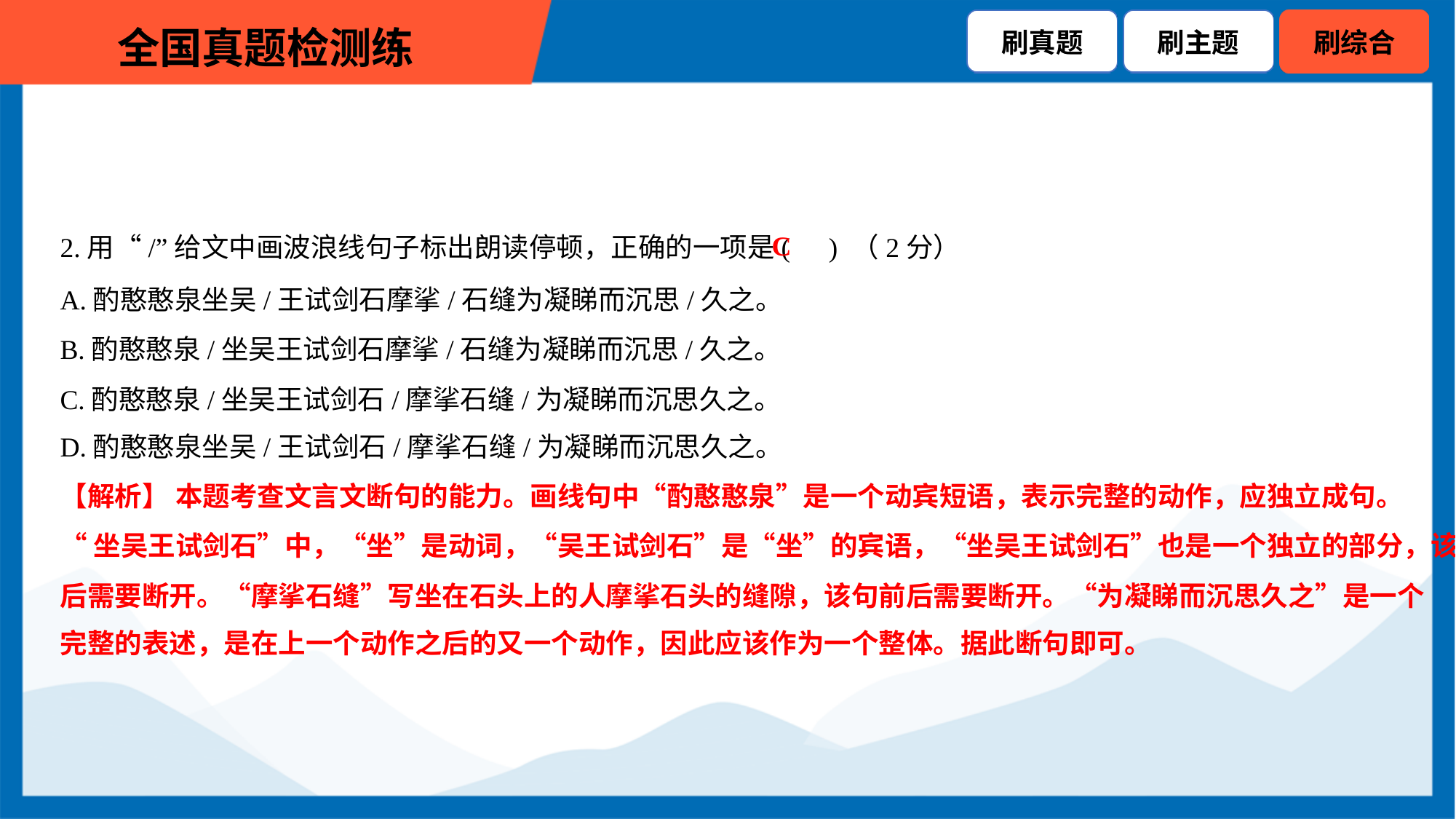

C
2.用“/”给文中画波浪线句子标出朗读停顿，正确的一项是(     ) （2分）
A.酌憨憨泉坐吴/王试剑石摩挲/石缝为凝睇而沉思/久之。
B.酌憨憨泉/坐吴王试剑石摩挲/石缝为凝睇而沉思/久之。
C.酌憨憨泉/坐吴王试剑石/摩挲石缝/为凝睇而沉思久之。
D.酌憨憨泉坐吴/王试剑石/摩挲石缝/为凝睇而沉思久之。
【解析】 本题考查文言文断句的能力。画线句中“酌憨憨泉”是一个动宾短语，表示完整的动作，应独立成句。
“坐吴王试剑石”中，“坐”是动词，“吴王试剑石”是“坐”的宾语，“坐吴王试剑石”也是一个独立的部分，该句前
后需要断开。“摩挲石缝”写坐在石头上的人摩挲石头的缝隙，该句前后需要断开。“为凝睇而沉思久之”是一个
完整的表述，是在上一个动作之后的又一个动作，因此应该作为一个整体。据此断句即可。